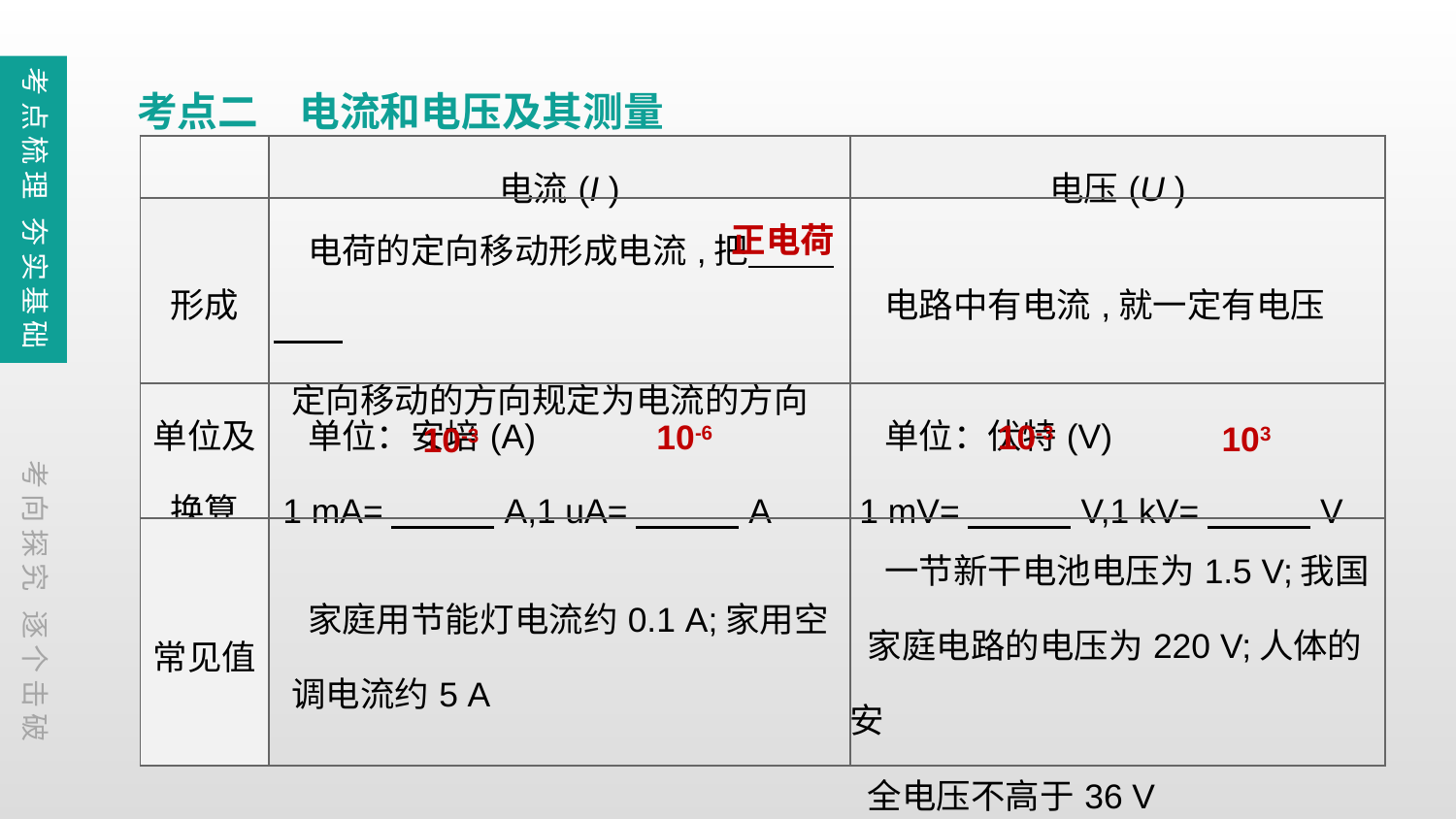

考点梳理 夯实基础
考点二　电流和电压及其测量
|  | 电流(I ) | 电压(U ) |
| --- | --- | --- |
| 形成 | 电荷的定向移动形成电流,把     　　 定向移动的方向规定为电流的方向 | 电路中有电流,就一定有电压 |
| 单位及 换算 | 单位：安培(A) 1 mA=　　　A,1 uA=　　　A | 单位：伏特(V) 1 mV=　　　V,1 kV=　　　V |
| 常见值 | 家庭用节能灯电流约0.1 A;家用空 调电流约5 A | 一节新干电池电压为1.5 V;我国 家庭电路的电压为220 V;人体的安 全电压不高于36 V |
正电荷
10-6
10-3
103
10-3
考向探究 逐个击破